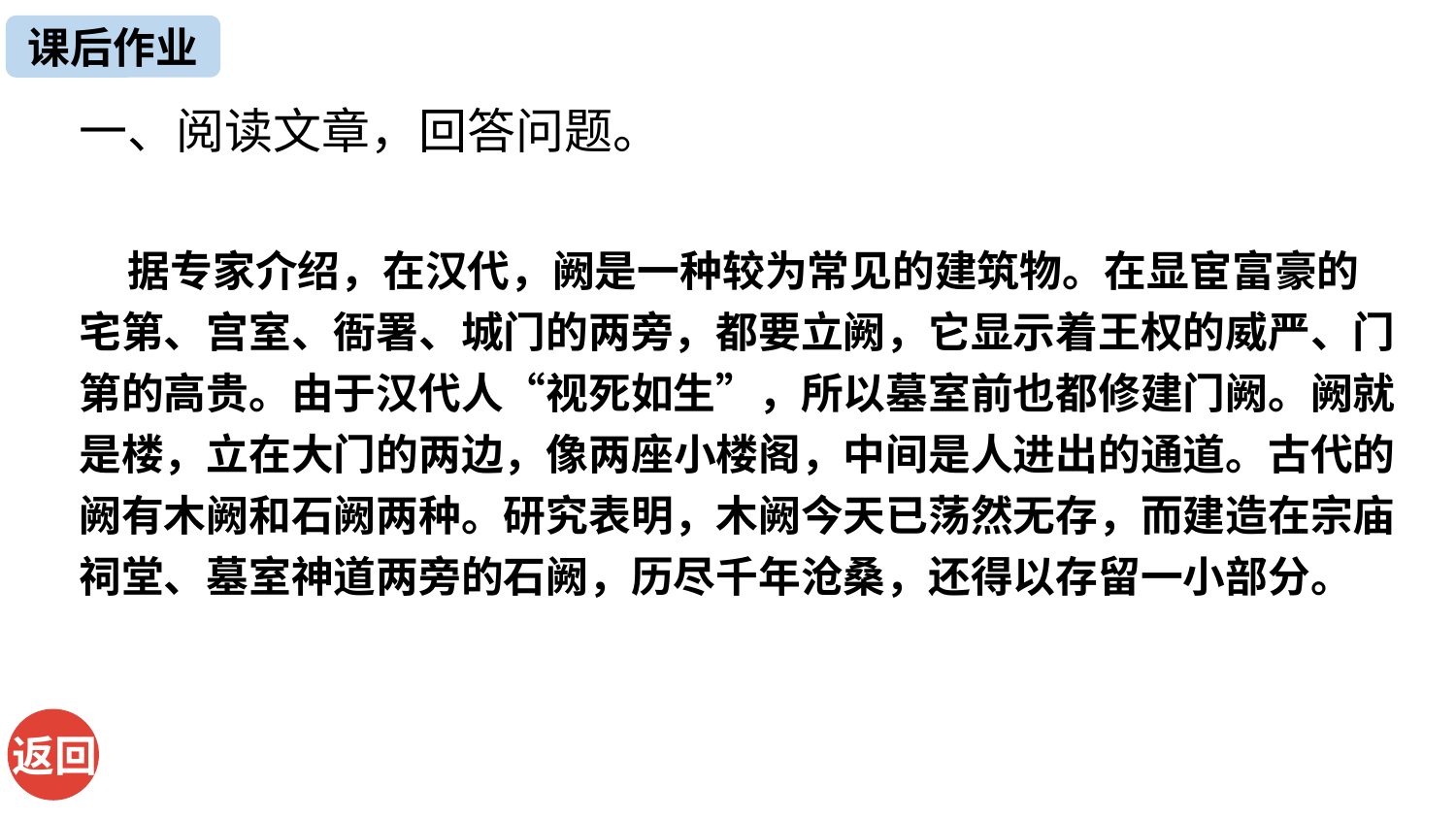

课后作业
一、阅读文章，回答问题。
    据专家介绍，在汉代，阙是一种较为常见的建筑物。在显宦富豪的宅第、宫室、衙署、城门的两旁，都要立阙，它显示着王权的威严、门第的高贵。由于汉代人“视死如生”，所以墓室前也都修建门阙。阙就是楼，立在大门的两边，像两座小楼阁，中间是人进出的通道。古代的阙有木阙和石阙两种。研究表明，木阙今天已荡然无存，而建造在宗庙祠堂、墓室神道两旁的石阙，历尽千年沧桑，还得以存留一小部分。

返回